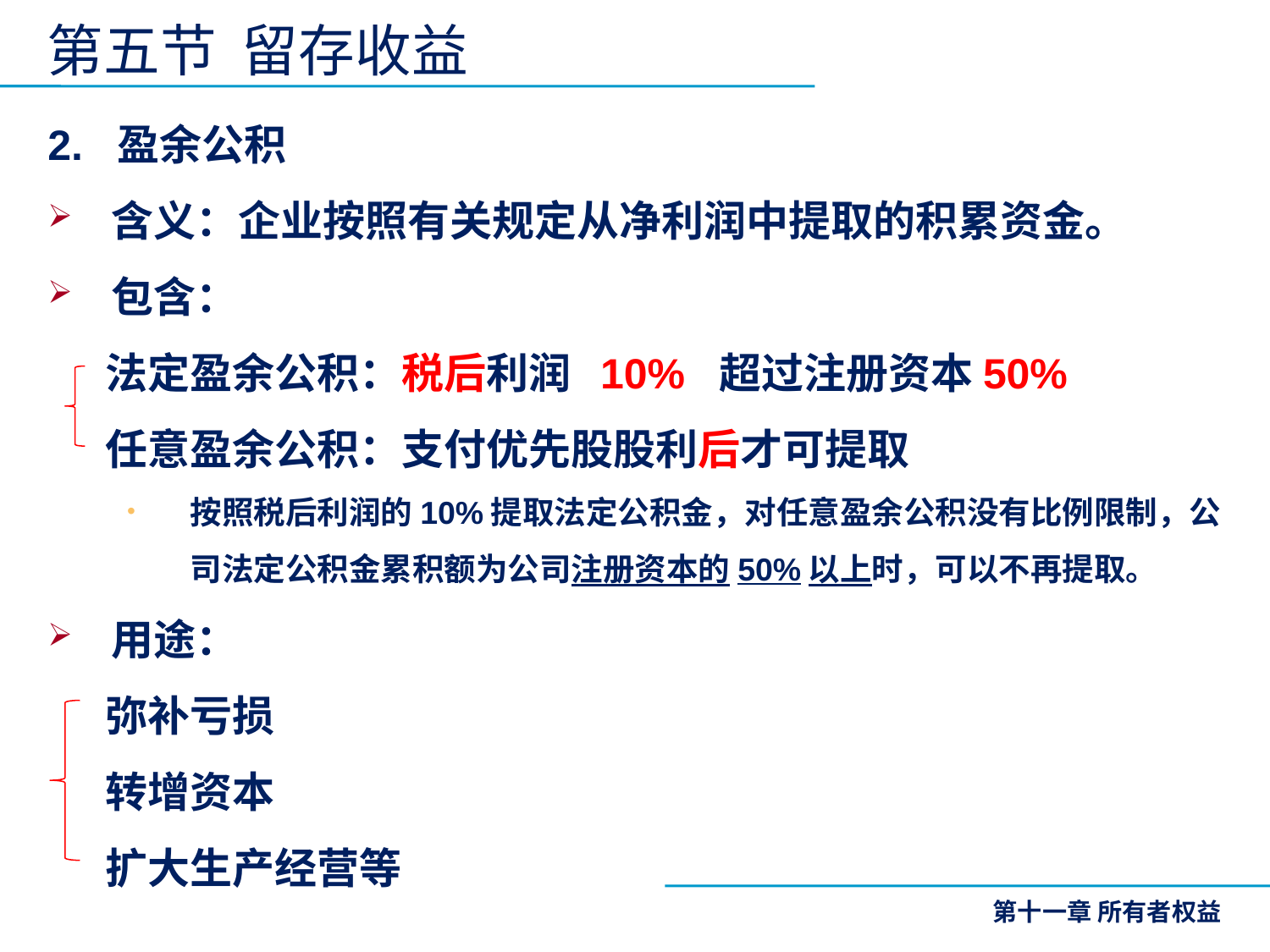

第五节  留存收益
2.  盈余公积
含义：企业按照有关规定从净利润中提取的积累资金。
包含：
     法定盈余公积：税后利润  10%  超过注册资本50%
     任意盈余公积：支付优先股股利后才可提取
按照税后利润的10%提取法定公积金，对任意盈余公积没有比例限制，公司法定公积金累积额为公司注册资本的50%以上时，可以不再提取。
用途：
     弥补亏损
     转增资本
     扩大生产经营等